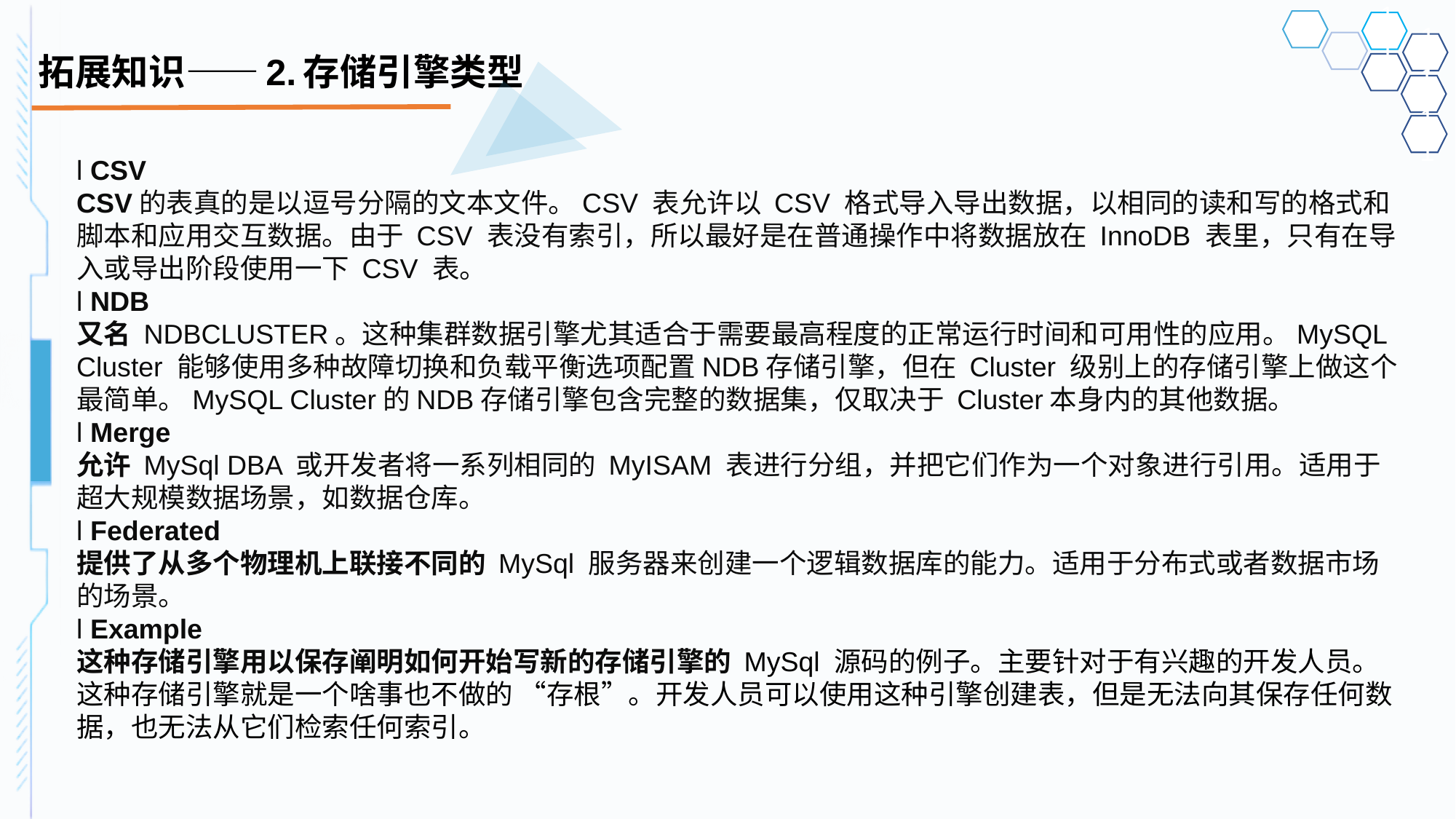

# 拓展知识——2.存储引擎类型

l CSVCSV的表真的是以逗号分隔的文本文件。CSV 表允许以 CSV 格式导入导出数据，以相同的读和写的格式和脚本和应用交互数据。由于 CSV 表没有索引，所以最好是在普通操作中将数据放在 InnoDB 表里，只有在导入或导出阶段使用一下 CSV 表。l NDB又名 NDBCLUSTER。这种集群数据引擎尤其适合于需要最高程度的正常运行时间和可用性的应用。MySQL Cluster 能够使用多种故障切换和负载平衡选项配置NDB存储引擎，但在 Cluster 级别上的存储引擎上做这个最简单。MySQL Cluster的NDB存储引擎包含完整的数据集，仅取决于 Cluster本身内的其他数据。l Merge允许 MySql DBA 或开发者将一系列相同的 MyISAM 表进行分组，并把它们作为一个对象进行引用。适用于超大规模数据场景，如数据仓库。l Federated提供了从多个物理机上联接不同的 MySql 服务器来创建一个逻辑数据库的能力。适用于分布式或者数据市场的场景。l Example这种存储引擎用以保存阐明如何开始写新的存储引擎的 MySql 源码的例子。主要针对于有兴趣的开发人员。这种存储引擎就是一个啥事也不做的 “存根”。开发人员可以使用这种引擎创建表，但是无法向其保存任何数据，也无法从它们检索任何索引。